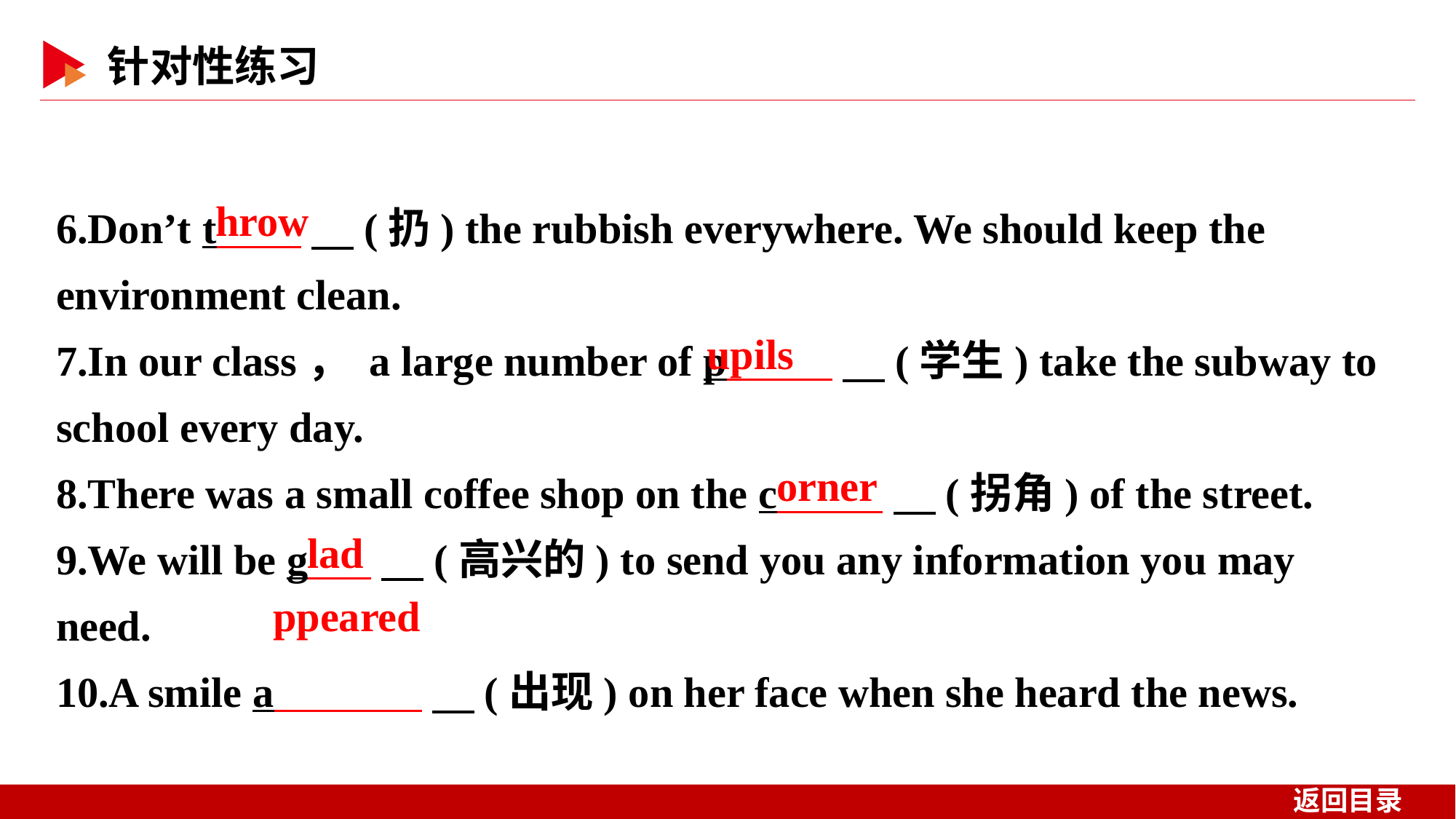

6.Don’t t        　(扔) the rubbish everywhere. We should keep the environment clean.
7.In our class， a large number of p          　(学生) take the subway to school every day.
8.There was a small coffee shop on the c          　(拐角) of the street.
9.We will be g      　(高兴的) to send you any information you may need.
10.A smile a              　(出现) on her face when she heard the news.
hrow
upils
orner
lad
ppeared